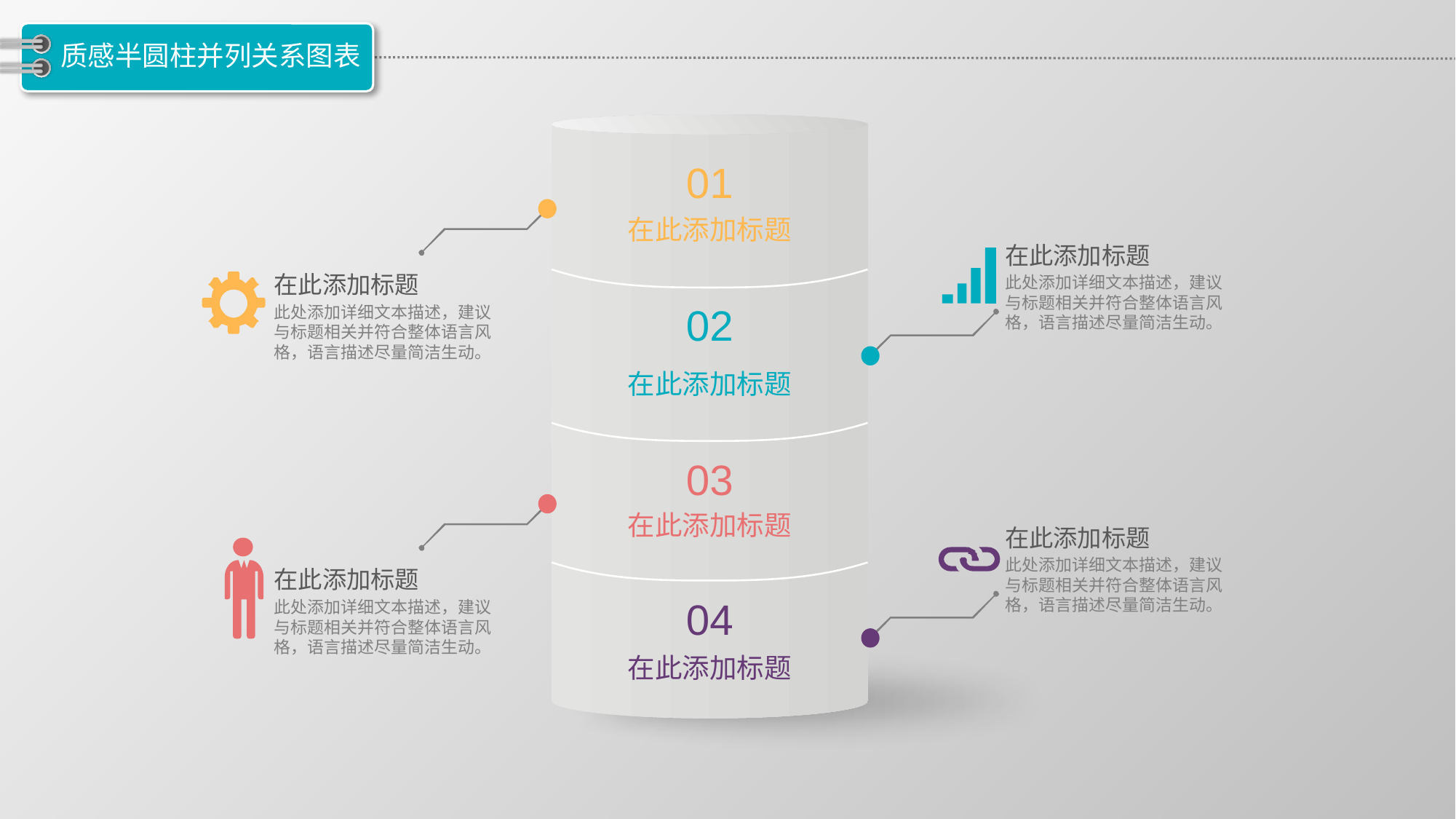

# 质感半圆柱并列关系图表

01

在此添加标题

在此添加标题

在此添加标题
此处添加详细文本描述，建议与标题相关并符合整体语言风格，语言描述尽量简洁生动。

02
此处添加详细文本描述，建议与标题相关并符合整体语言风格，语言描述尽量简洁生动。

在此添加标题

03

在此添加标题
在此添加标题

此处添加详细文本描述，建议与标题相关并符合整体语言风格，语言描述尽量简洁生动。
在此添加标题

04

此处添加详细文本描述，建议与标题相关并符合整体语言风格，语言描述尽量简洁生动。
在此添加标题